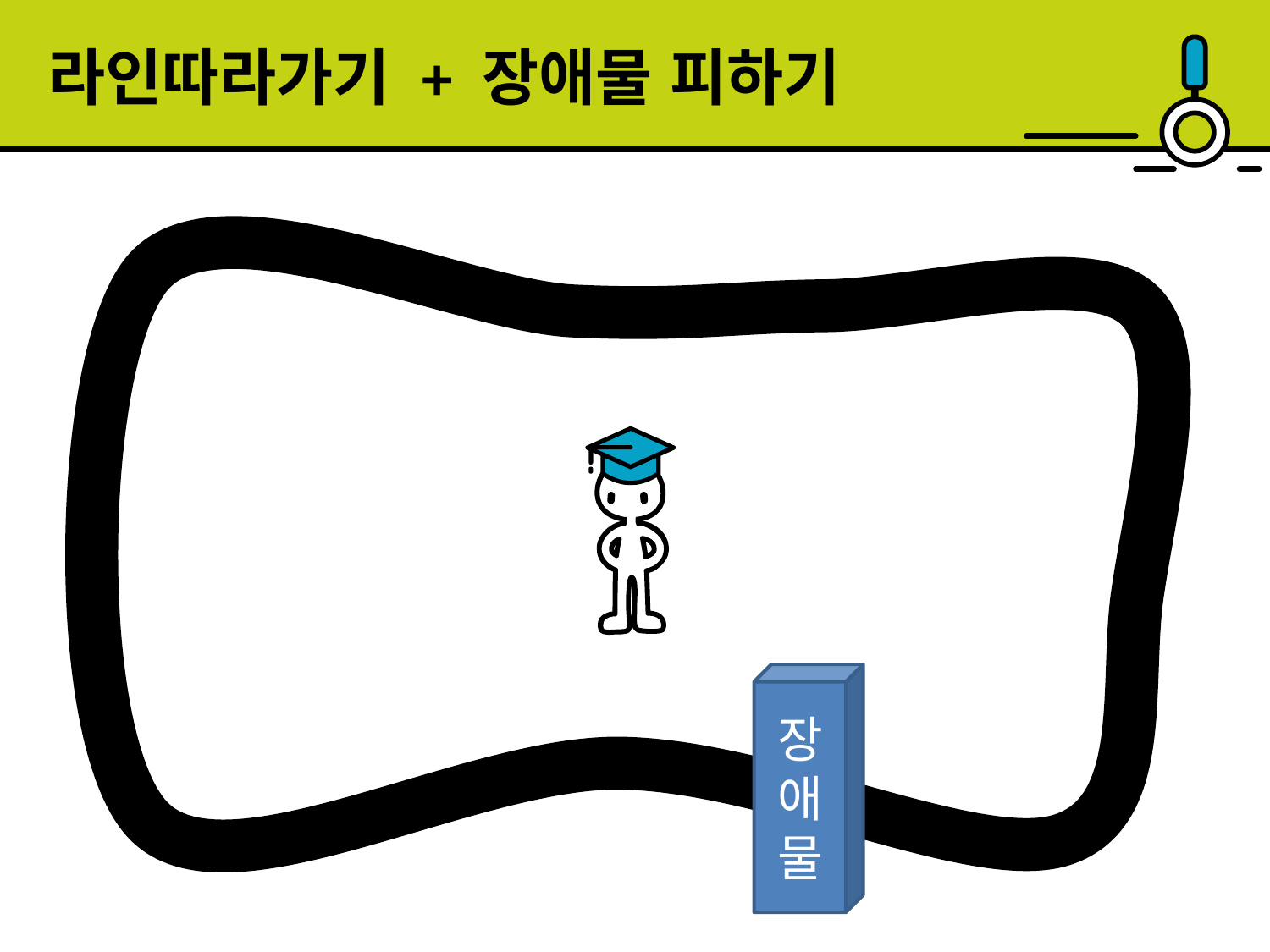

라인따라가기 + 장애물 피하기

장
애
물